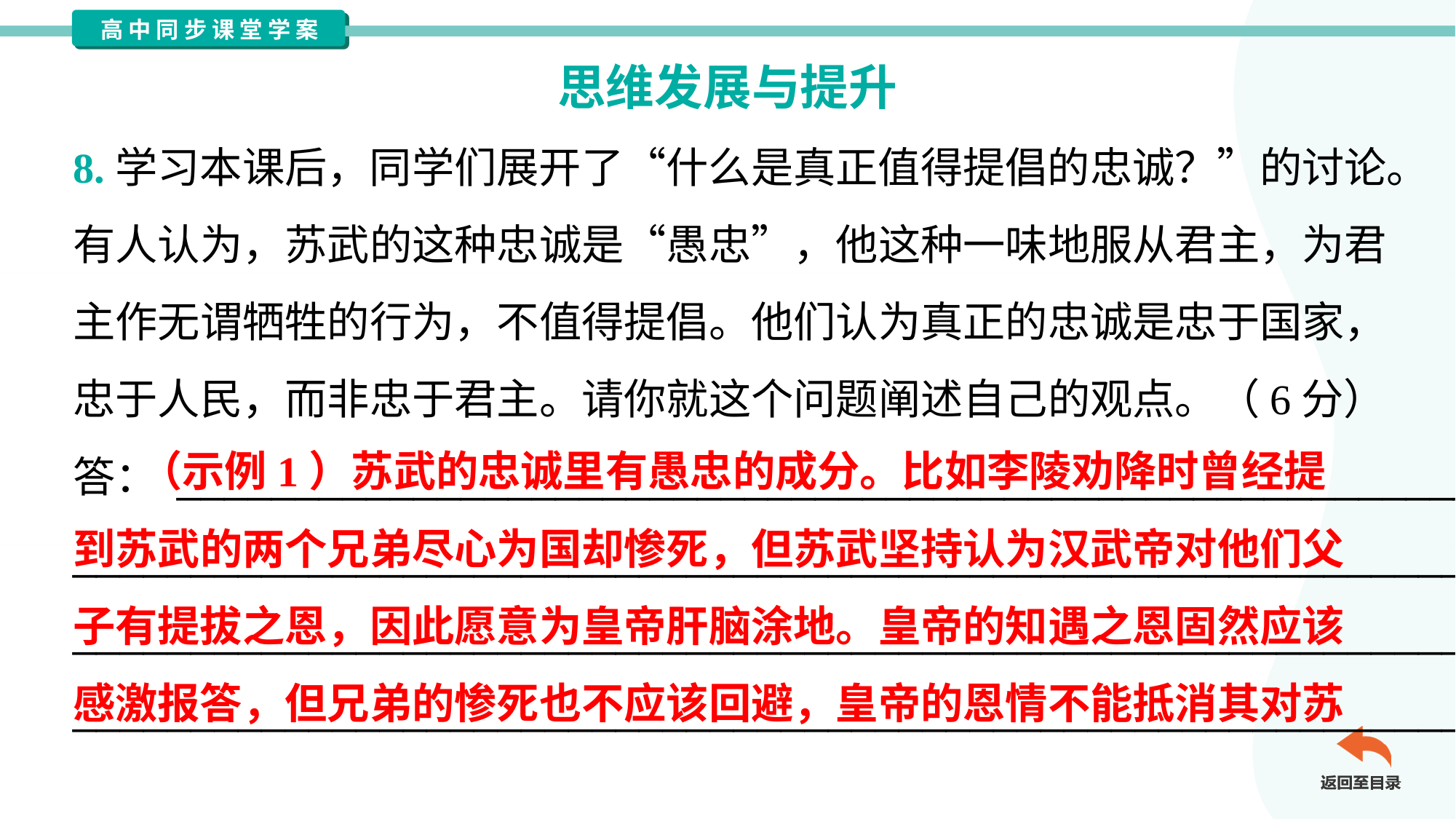

思维发展与提升
8.学习本课后，同学们展开了“什么是真正值得提倡的忠诚？”的讨论。
有人认为，苏武的这种忠诚是“愚忠”，他这种一味地服从君主，为君
主作无谓牺牲的行为，不值得提倡。他们认为真正的忠诚是忠于国家，
忠于人民，而非忠于君主。请你就这个问题阐述自己的观点。（6分）
答： ________________________________________________________
_____________________________________________________________
_____________________________________________________________
_____________________________________________________________
      （示例1）苏武的忠诚里有愚忠的成分。比如李陵劝降时曾经提
到苏武的两个兄弟尽心为国却惨死，但苏武坚持认为汉武帝对他们父
子有提拔之恩，因此愿意为皇帝肝脑涂地。皇帝的知遇之恩固然应该
感激报答，但兄弟的惨死也不应该回避，皇帝的恩情不能抵消其对苏